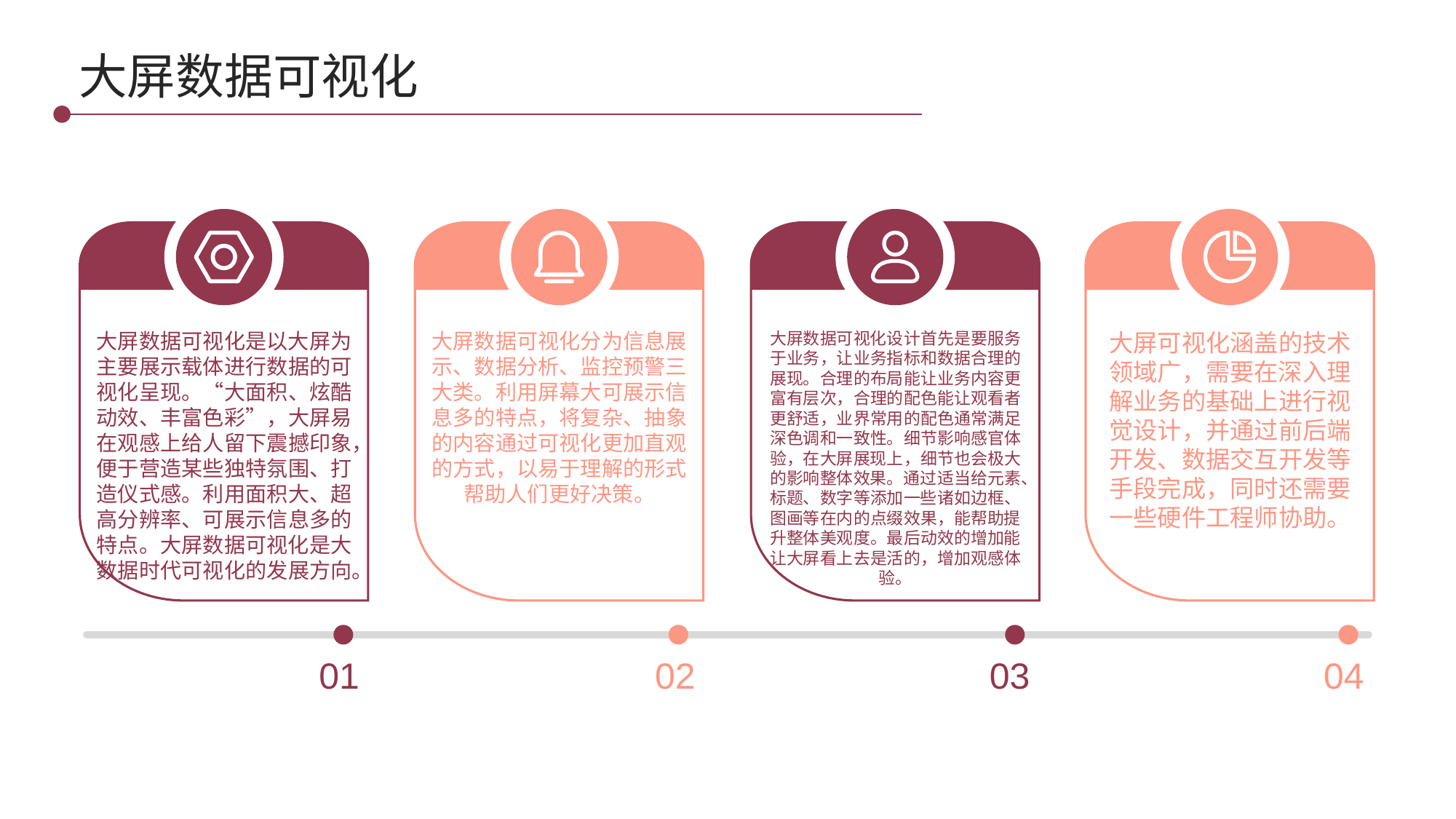

大屏数据可视化

大屏数据可视化是以大屏为主要展示载体进行数据的可视化呈现。“大面积、炫酷动效、丰富色彩”，大屏易在观感上给人留下震撼印象，便于营造某些独特氛围、打造仪式感。利用面积大、超高分辨率、可展示信息多的特点。大屏数据可视化是大数据时代可视化的发展方向。
大屏数据可视化分为信息展示、数据分析、监控预警三大类。利用屏幕大可展示信息多的特点，将复杂、抽象的内容通过可视化更加直观的方式，以易于理解的形式帮助人们更好决策。
大屏数据可视化设计首先是要服务于业务，让业务指标和数据合理的展现。合理的布局能让业务内容更富有层次，合理的配色能让观看者更舒适，业界常用的配色通常满足深色调和一致性。细节影响感官体验，在大屏展现上，细节也会极大的影响整体效果。通过适当给元素、标题、数字等添加一些诸如边框、图画等在内的点缀效果，能帮助提升整体美观度。最后动效的增加能让大屏看上去是活的，增加观感体验。
大屏可视化涵盖的技术领域广，需要在深入理解业务的基础上进行视觉设计，并通过前后端开发、数据交互开发等手段完成，同时还需要一些硬件工程师协助。

01
02
03
04